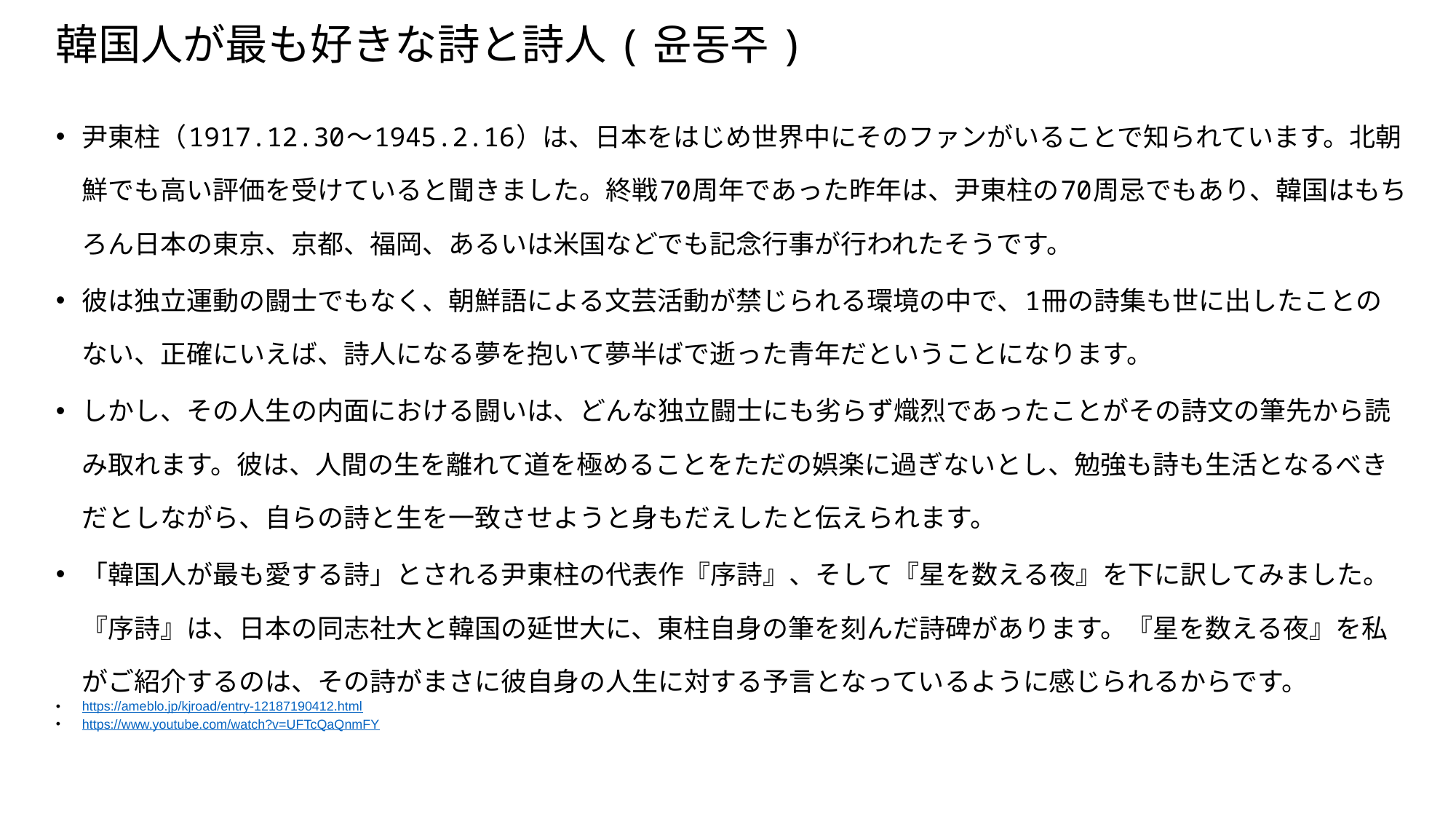

# 韓国人が最も好きな詩と詩人(윤동주)
尹東柱（1917.12.30～1945.2.16）は、日本をはじめ世界中にそのファンがいることで知られています。北朝鮮でも高い評価を受けていると聞きました。終戦70周年であった昨年は、尹東柱の70周忌でもあり、韓国はもちろん日本の東京、京都、福岡、あるいは米国などでも記念行事が行われたそうです。
彼は独立運動の闘士でもなく、朝鮮語による文芸活動が禁じられる環境の中で、1冊の詩集も世に出したことのない、正確にいえば、詩人になる夢を抱いて夢半ばで逝った青年だということになります。
しかし、その人生の内面における闘いは、どんな独立闘士にも劣らず熾烈であったことがその詩文の筆先から読み取れます。彼は、人間の生を離れて道を極めることをただの娯楽に過ぎないとし、勉強も詩も生活となるべきだとしながら、自らの詩と生を一致させようと身もだえしたと伝えられます。
「韓国人が最も愛する詩」とされる尹東柱の代表作『序詩』、そして『星を数える夜』を下に訳してみました。『序詩』は、日本の同志社大と韓国の延世大に、東柱自身の筆を刻んだ詩碑があります。『星を数える夜』を私がご紹介するのは、その詩がまさに彼自身の人生に対する予言となっているように感じられるからです。
https://ameblo.jp/kjroad/entry-12187190412.html
https://www.youtube.com/watch?v=UFTcQaQnmFY